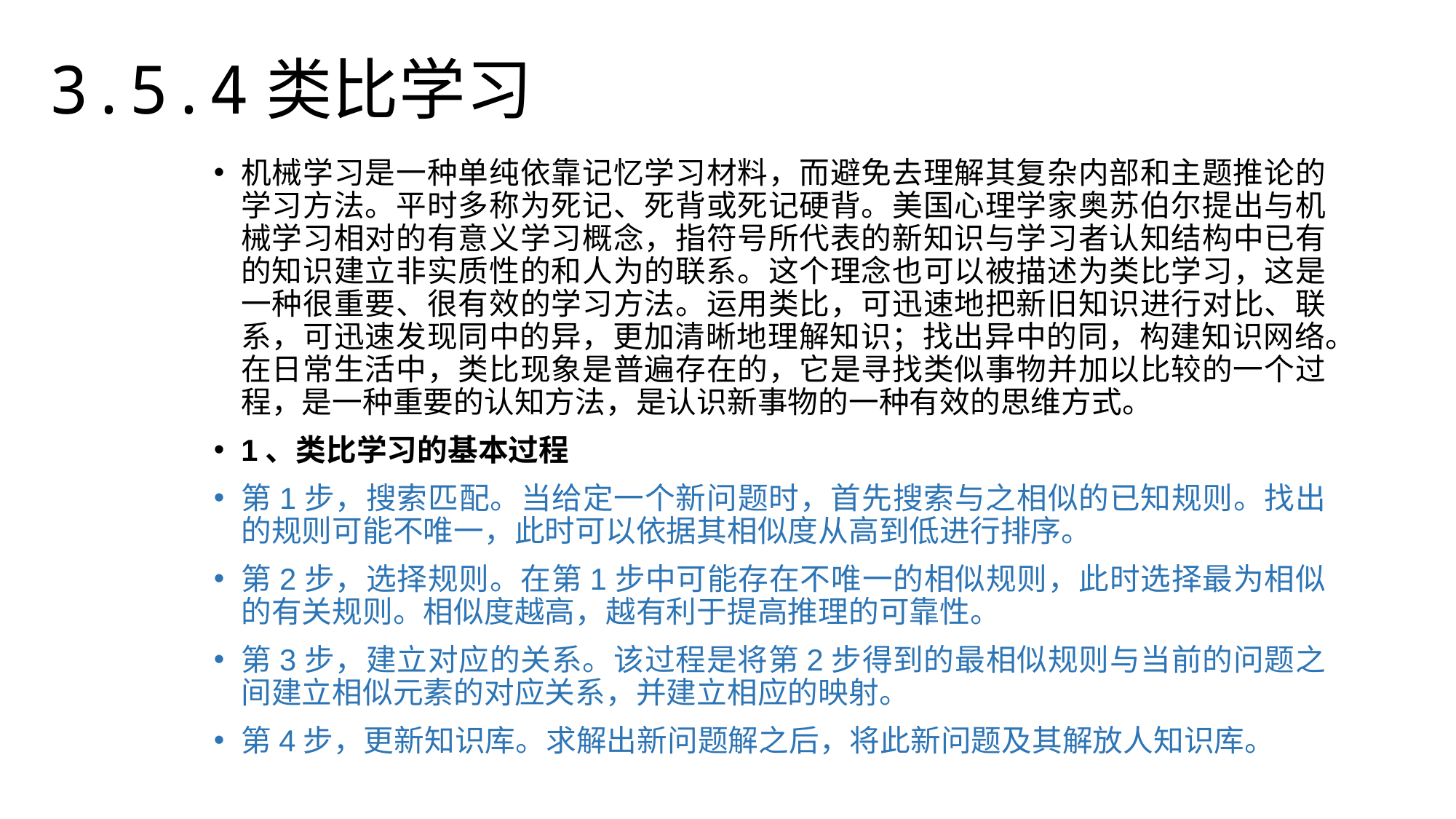

3.5.4类比学习
机械学习是一种单纯依靠记忆学习材料，而避免去理解其复杂内部和主题推论的学习方法。平时多称为死记、死背或死记硬背。美国心理学家奥苏伯尔提出与机械学习相对的有意义学习概念，指符号所代表的新知识与学习者认知结构中已有的知识建立非实质性的和人为的联系。这个理念也可以被描述为类比学习，这是一种很重要、很有效的学习方法。运用类比，可迅速地把新旧知识进行对比、联系，可迅速发现同中的异，更加清晰地理解知识；找出异中的同，构建知识网络。在日常生活中，类比现象是普遍存在的，它是寻找类似事物并加以比较的一个过程，是一种重要的认知方法，是认识新事物的一种有效的思维方式。
1、类比学习的基本过程
第1步，搜索匹配。当给定一个新问题时，首先搜索与之相似的已知规则。找出的规则可能不唯一，此时可以依据其相似度从高到低进行排序。
第2步，选择规则。在第1步中可能存在不唯一的相似规则，此时选择最为相似的有关规则。相似度越高，越有利于提高推理的可靠性。
第3步，建立对应的关系。该过程是将第2步得到的最相似规则与当前的问题之间建立相似元素的对应关系，并建立相应的映射。
第4步，更新知识库。求解出新问题解之后，将此新问题及其解放人知识库。